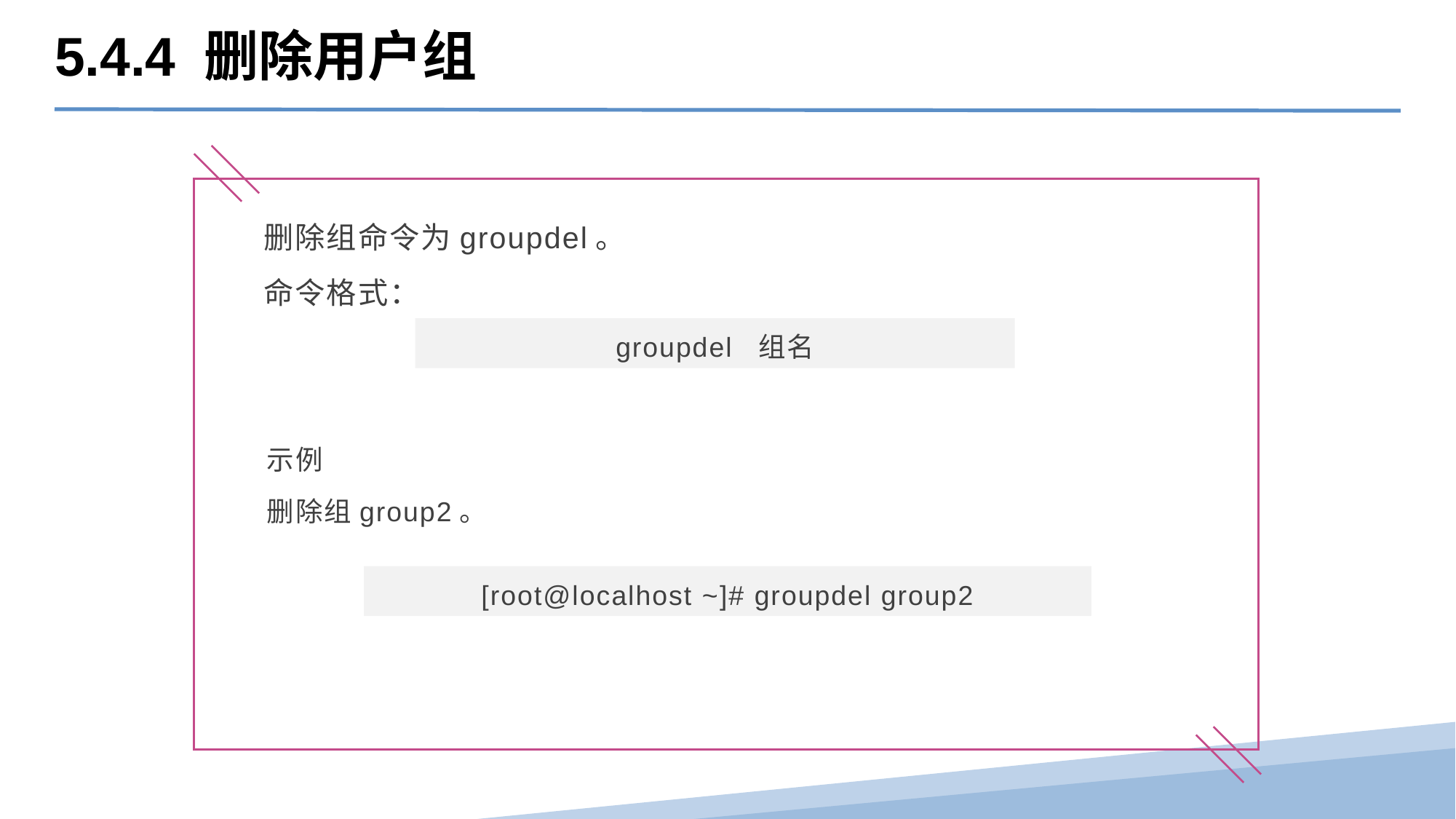

5.4.4 删除用户组

删除组命令为groupdel。
命令格式：
groupdel  组名
示例
删除组group2。
[root@localhost ~]# groupdel group2